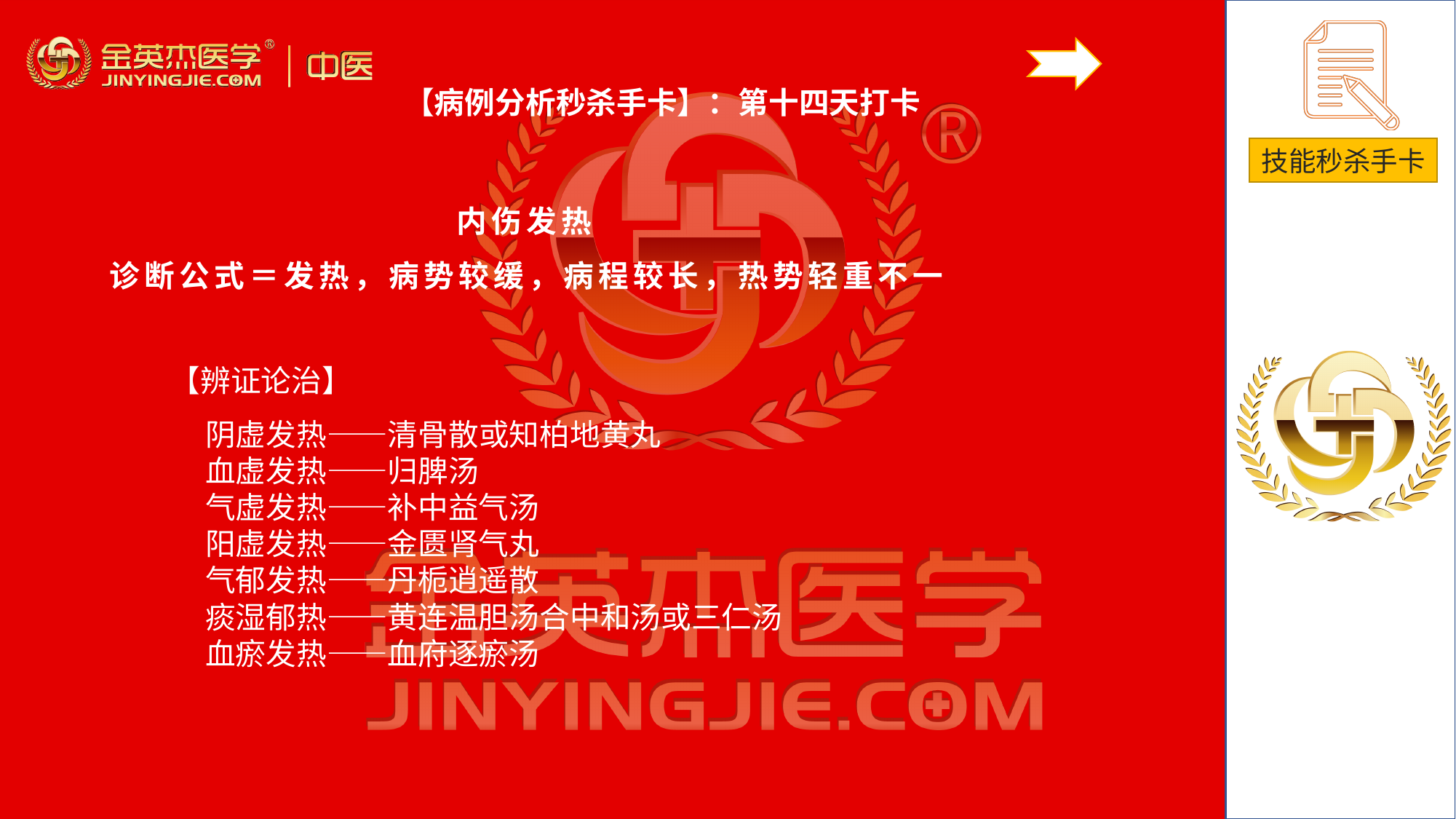

【病例分析秒杀手卡】：第十四天打卡
内伤发热
诊断公式＝发热，病势较缓，病程较长，热势轻重不一
# 【辨证论治】
阴虚发热——清骨散或知柏地黄丸血虚发热——归脾汤气虚发热——补中益气汤阳虚发热——金匮肾气丸气郁发热——丹栀逍遥散痰湿郁热——黄连温胆汤合中和汤或三仁汤血瘀发热——血府逐瘀汤